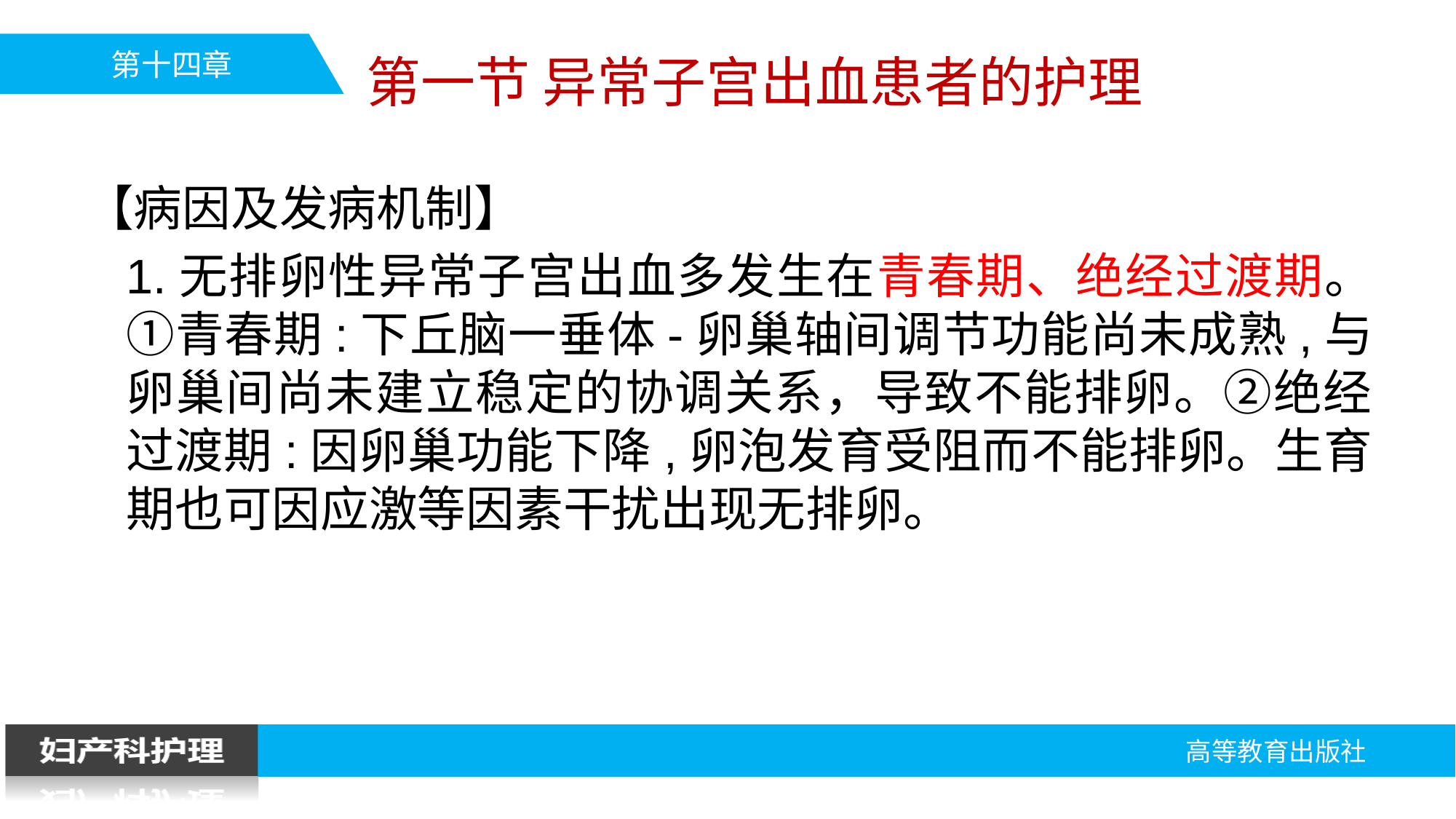

第一节 异常子宫出血患者的护理

【病因及发病机制】
1.无排卵性异常子宫出血多发生在青春期、绝经过渡期。①青春期:下丘脑一垂体-卵巢轴间调节功能尚未成熟,与卵巢间尚未建立稳定的协调关系，导致不能排卵。②绝经过渡期:因卵巢功能下降,卵泡发育受阻而不能排卵。生育期也可因应激等因素干扰出现无排卵。